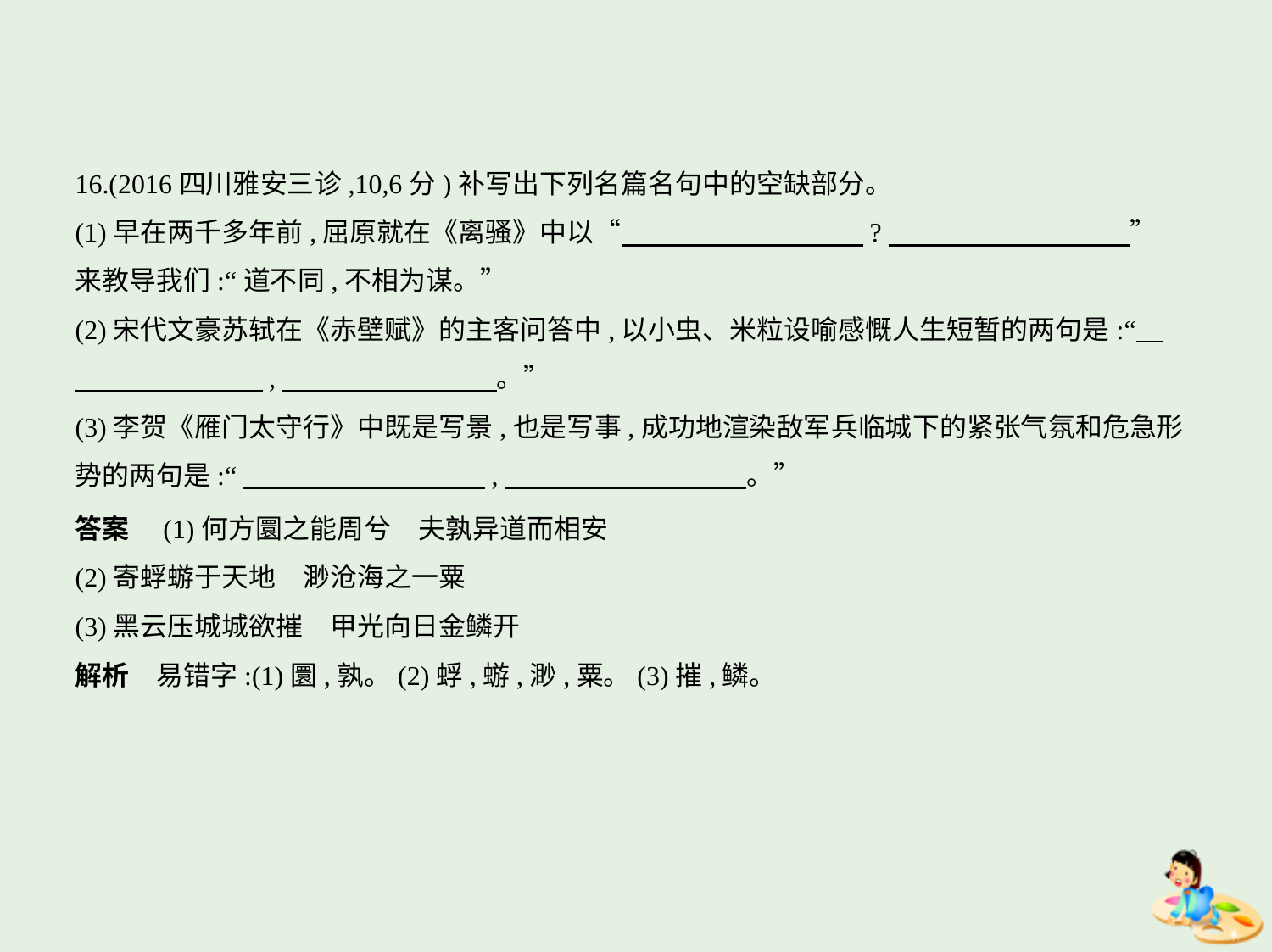

16.(2016四川雅安三诊,10,6分)补写出下列名篇名句中的空缺部分。
(1)早在两千多年前,屈原就在《离骚》中以“　　　　　　　　    ?　　　　　　　　    ”
来教导我们:“道不同,不相为谋。”
(2)宋代文豪苏轼在《赤壁赋》的主客问答中,以小虫、米粒设喻感慨人生短暂的两句是:“    
　　　　　　    ,　　　　　　　    。”
(3)李贺《雁门太守行》中既是写景,也是写事,成功地渲染敌军兵临城下的紧张气氛和危急形
势的两句是:“　　　　　　　　    ,　　　　　　　　    。”
答案　(1)何方圜之能周兮　夫孰异道而相安
(2)寄蜉蝣于天地　渺沧海之一粟
(3)黑云压城城欲摧　甲光向日金鳞开
解析　易错字:(1)圜,孰。(2)蜉,蝣,渺,粟。(3)摧,鳞。